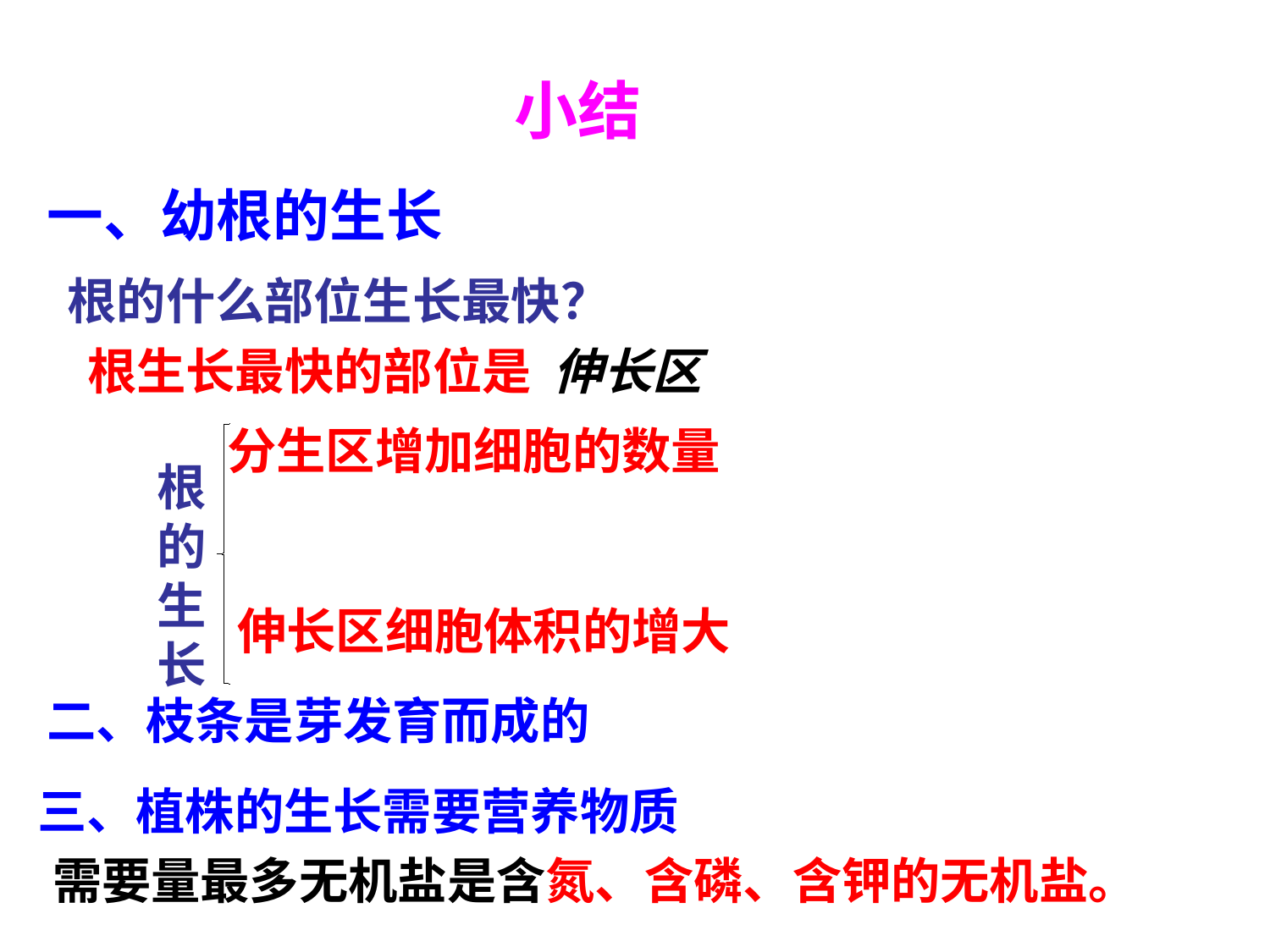

小结
一、幼根的生长
根的什么部位生长最快？
根生长最快的部位是  伸长区
分生区增加细胞的数量

根 的生长

伸长区细胞体积的增大
二、枝条是芽发育而成的
三、植株的生长需要营养物质
需要量最多无机盐是含氮、含磷、含钾的无机盐。